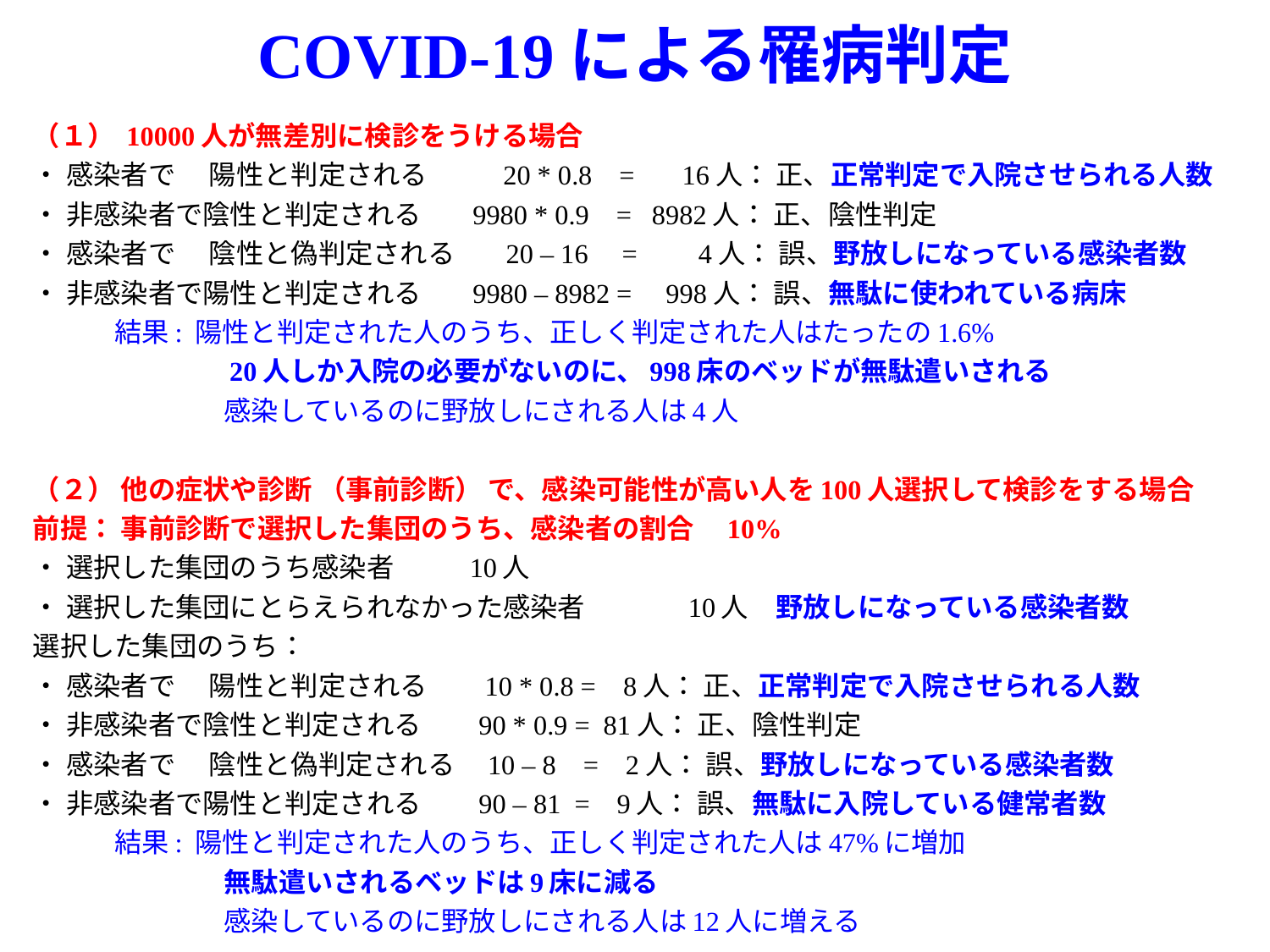

COVID-19による罹病判定
（１） 10000人が無差別に検診をうける場合
・ 感染者で　 陽性と判定される　       20 * 0.8    =       16人： 正、正常判定で入院させられる人数
・ 非感染者で陰性と判定される　   9980 * 0.9    =   8982人： 正、陰性判定
・ 感染者で　 陰性と偽判定される　   20 – 16     =         4人： 誤、野放しになっている感染者数
・ 非感染者で陽性と判定される　   9980 – 8982 =     998人： 誤、無駄に使われている病床
　　　結果: 陽性と判定された人のうち、正しく判定された人はたったの1.6%
　　　　　　　20人しか入院の必要がないのに、998床のベッドが無駄遣いされる
　　　　　　　感染しているのに野放しにされる人は4人

（２） 他の症状や診断 （事前診断） で、感染可能性が高い人を100人選択して検診をする場合
前提： 事前診断で選択した集団のうち、感染者の割合　10%
・ 選択した集団のうち感染者　			10人
・ 選択した集団にとらえられなかった感染者　	10人　野放しになっている感染者数
選択した集団のうち：
・ 感染者で　 陽性と判定される　    10 * 0.8 =    8人： 正、正常判定で入院させられる人数
・ 非感染者で陰性と判定される　    90 * 0.9 =  81人： 正、陰性判定
・ 感染者で　 陰性と偽判定される　10 – 8    =    2人： 誤、野放しになっている感染者数
・ 非感染者で陽性と判定される　    90 – 81  =    9人： 誤、無駄に入院している健常者数
　　　結果: 陽性と判定された人のうち、正しく判定された人は47%に増加
　　　　　　　無駄遣いされるベッドは9床に減る
　　　　　　　感染しているのに野放しにされる人は12人に増える